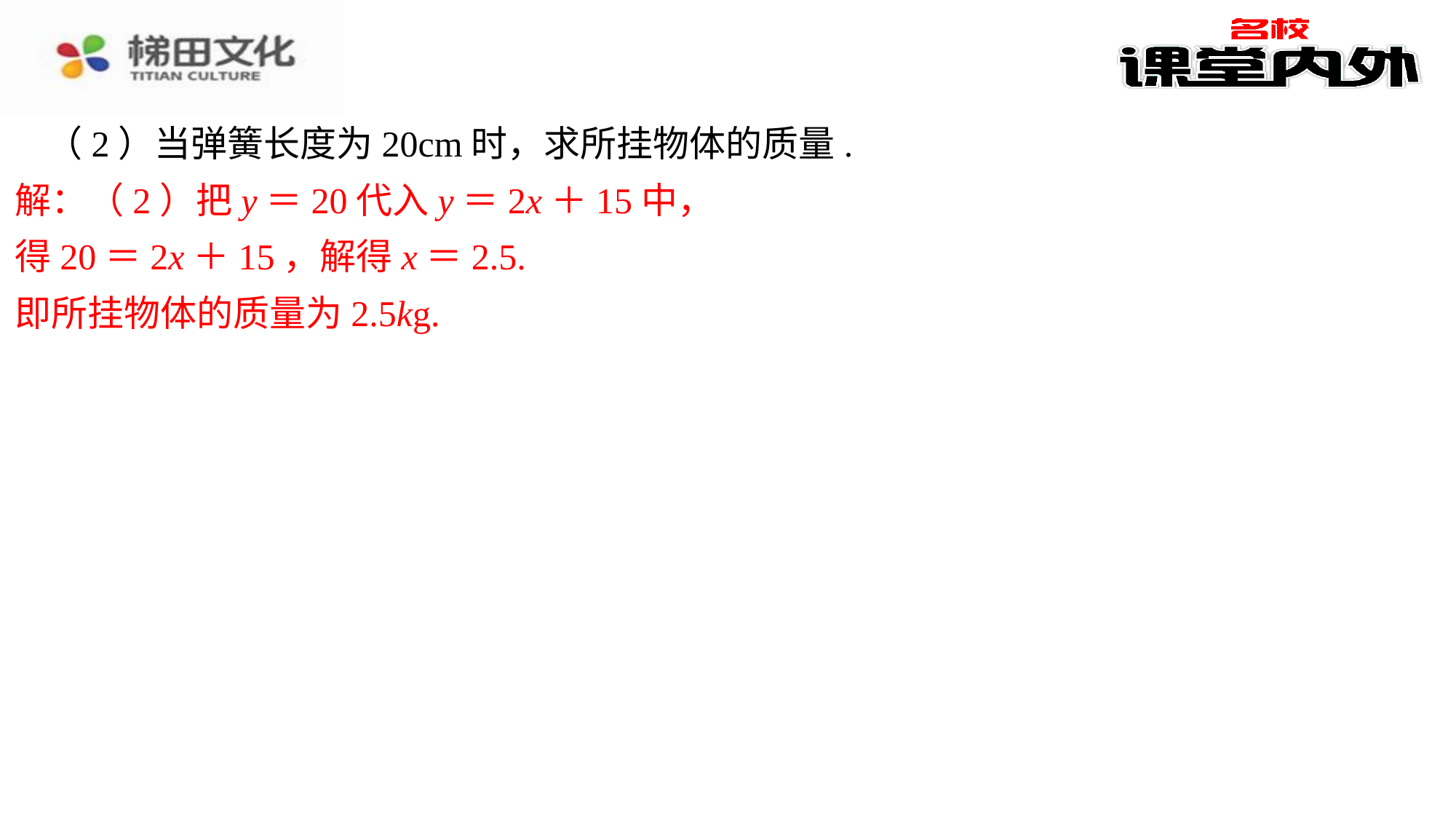

（2）当弹簧长度为20cm时，求所挂物体的质量.
解：（2）把y＝20代入y＝2x＋15中，
得20＝2x＋15，解得x＝2.5.
即所挂物体的质量为2.5kg.